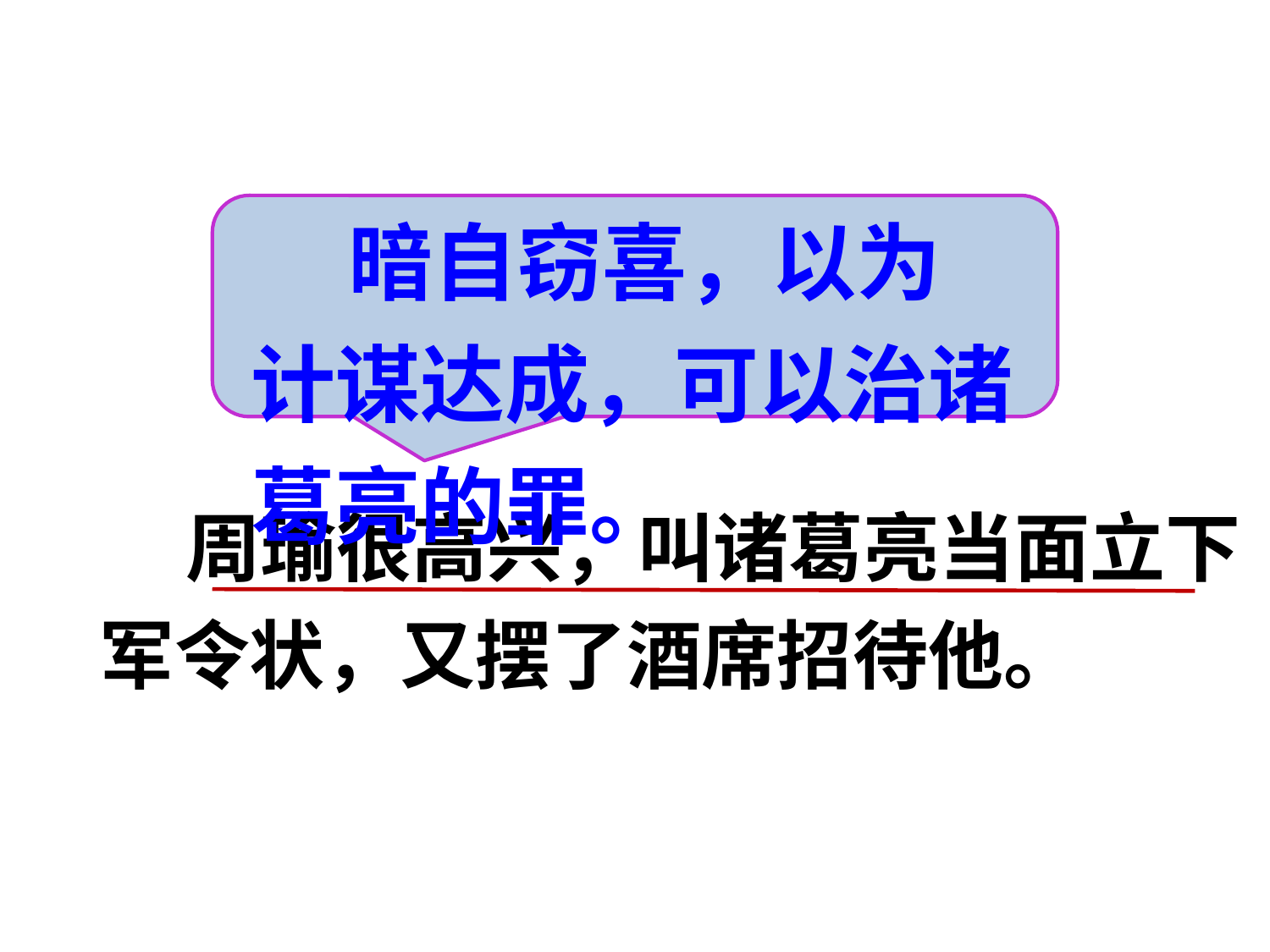

暗自窃喜，以为计谋达成，可以治诸葛亮的罪。

    周瑜很高兴，叫诸葛亮当面立下军令状，又摆了酒席招待他。